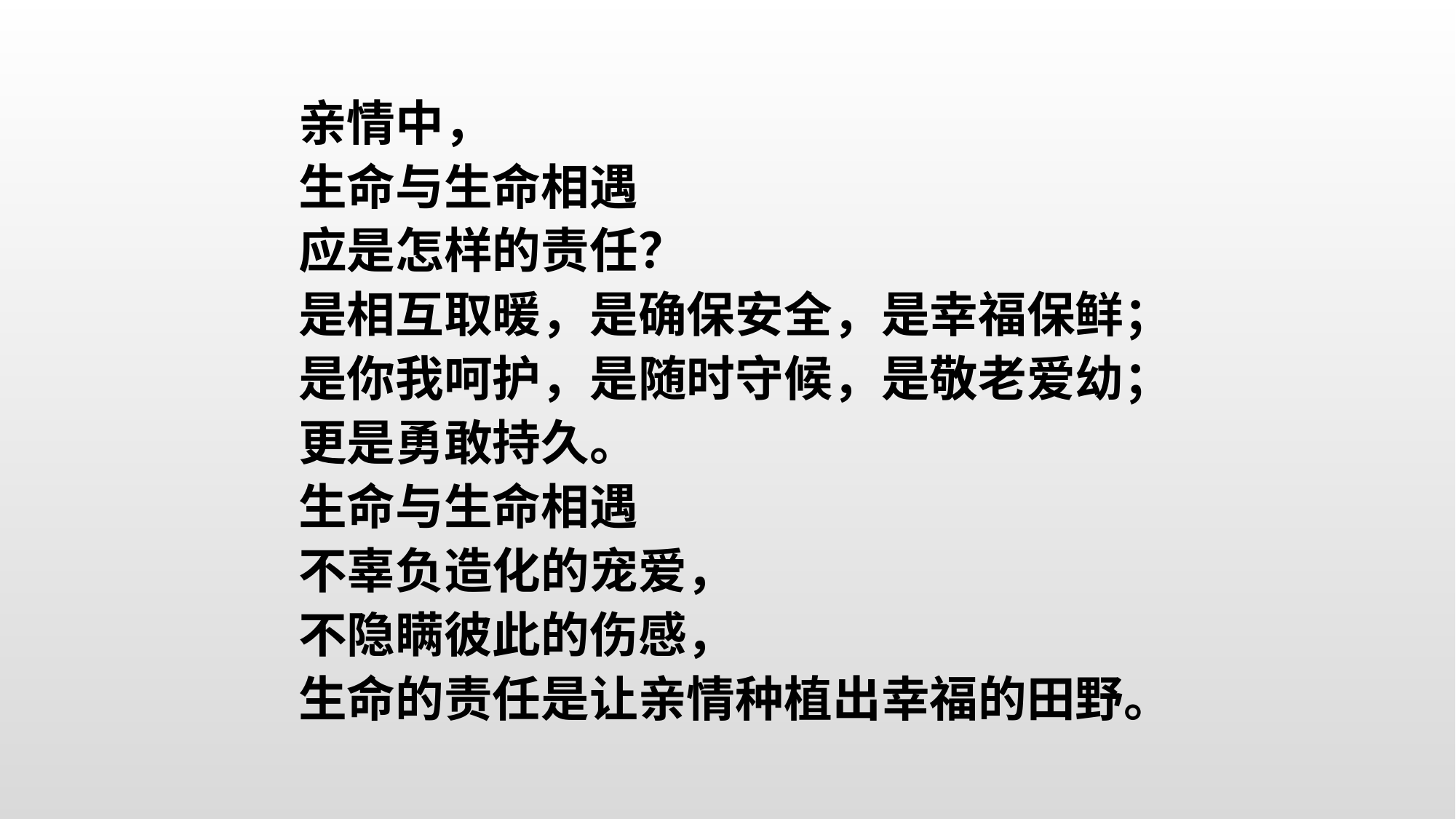

亲情中，
生命与生命相遇
应是怎样的责任？
是相互取暖，是确保安全，是幸福保鲜；
是你我呵护，是随时守候，是敬老爱幼；
更是勇敢持久。
生命与生命相遇
不辜负造化的宠爱，
不隐瞒彼此的伤感，
生命的责任是让亲情种植出幸福的田野。